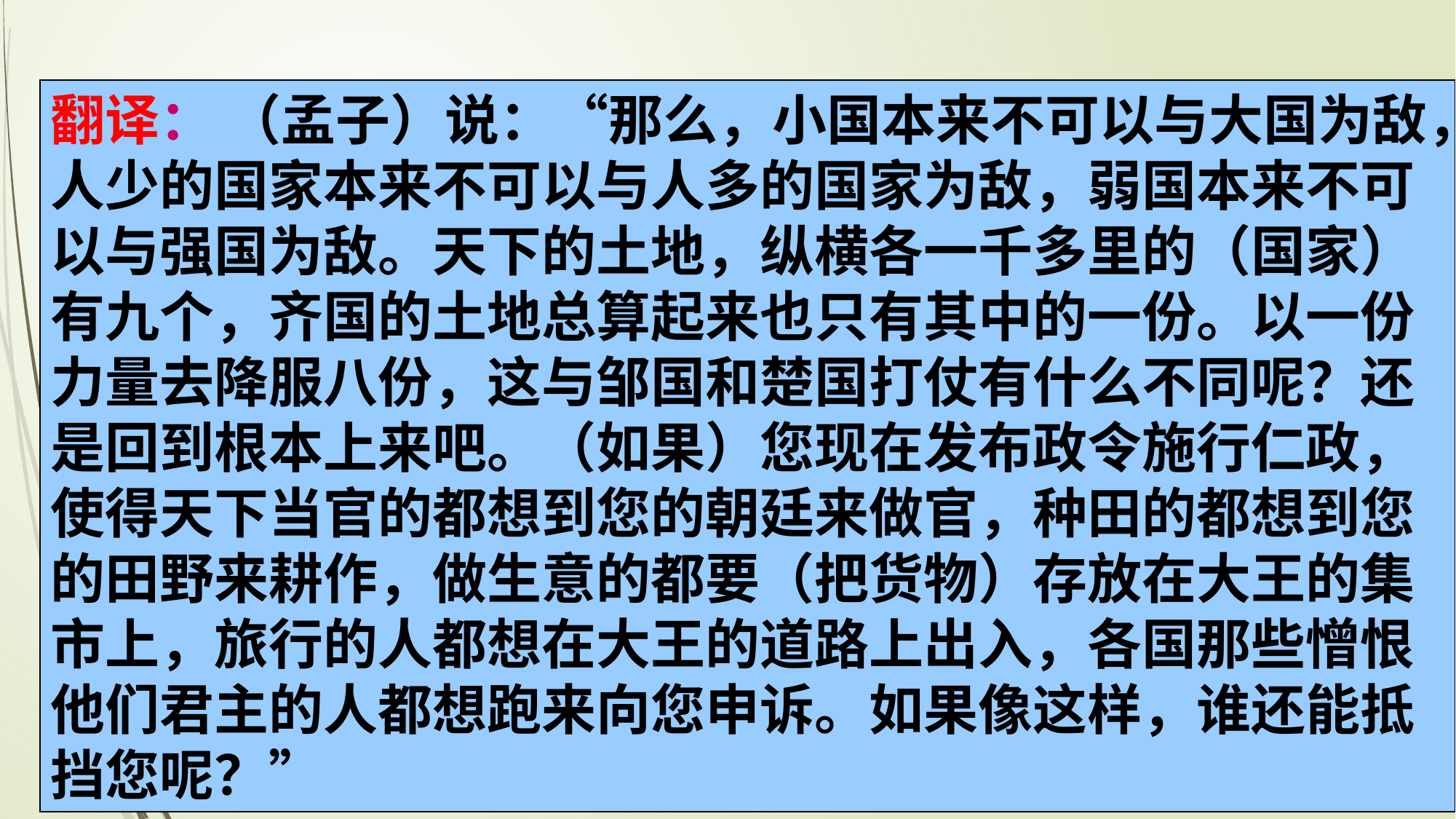

翻译： （孟子）说：“那么，小国本来不可以与大国为敌，人少的国家本来不可以与人多的国家为敌，弱国本来不可以与强国为敌。天下的土地，纵横各一千多里的（国家）有九个，齐国的土地总算起来也只有其中的一份。以一份力量去降服八份，这与邹国和楚国打仗有什么不同呢？还是回到根本上来吧。（如果）您现在发布政令施行仁政，使得天下当官的都想到您的朝廷来做官，种田的都想到您的田野来耕作，做生意的都要（把货物）存放在大王的集市上，旅行的人都想在大王的道路上出入，各国那些憎恨他们君主的人都想跑来向您申诉。如果像这样，谁还能抵挡您呢？”